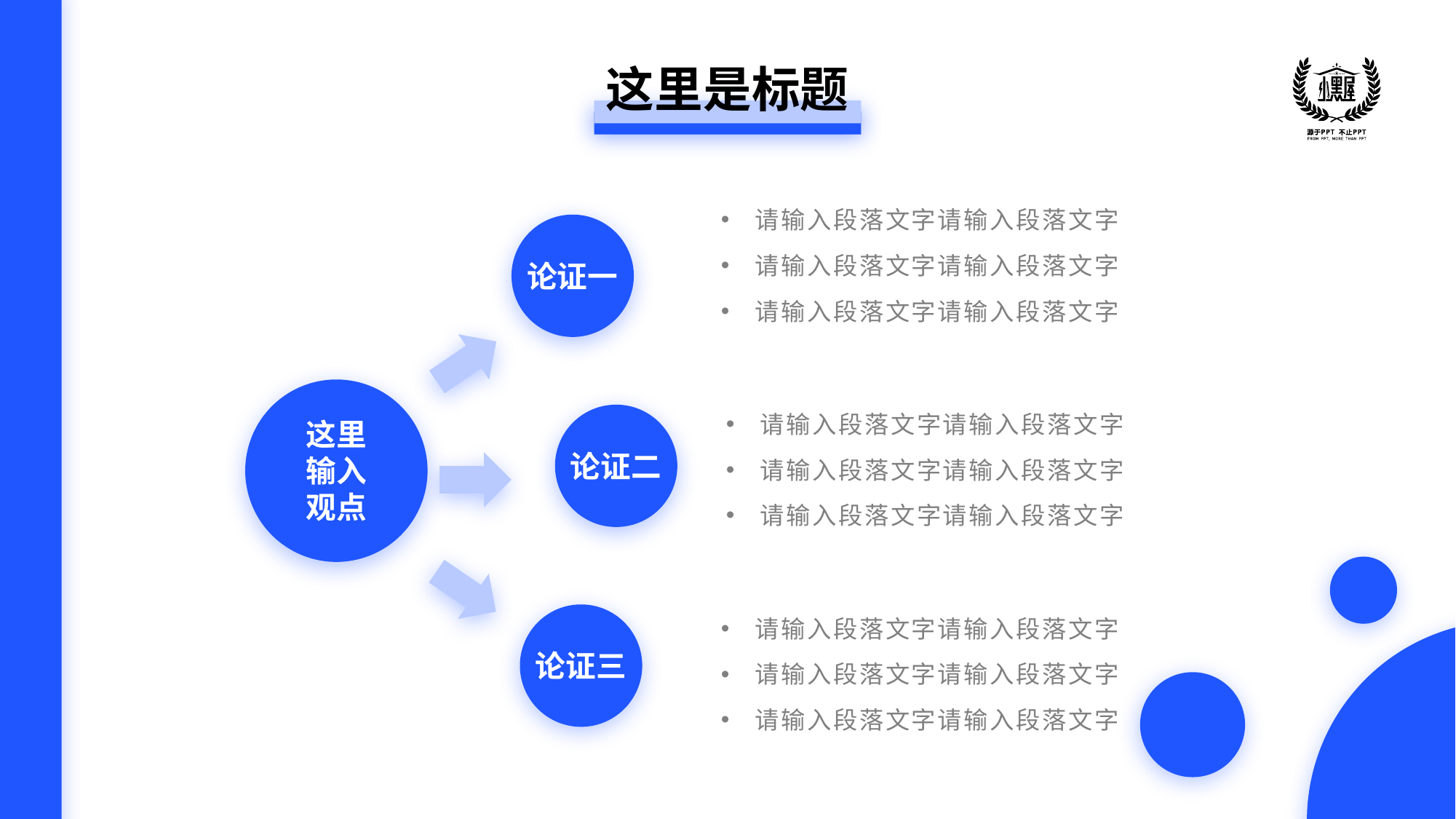

这里是标题

请输入段落文字请输入段落文字

请输入段落文字请输入段落文字
论证一
请输入段落文字请输入段落文字

请输入段落文字请输入段落文字

这里
输入
观点
请输入段落文字请输入段落文字
论证二

请输入段落文字请输入段落文字

请输入段落文字请输入段落文字

论证三
请输入段落文字请输入段落文字

请输入段落文字请输入段落文字